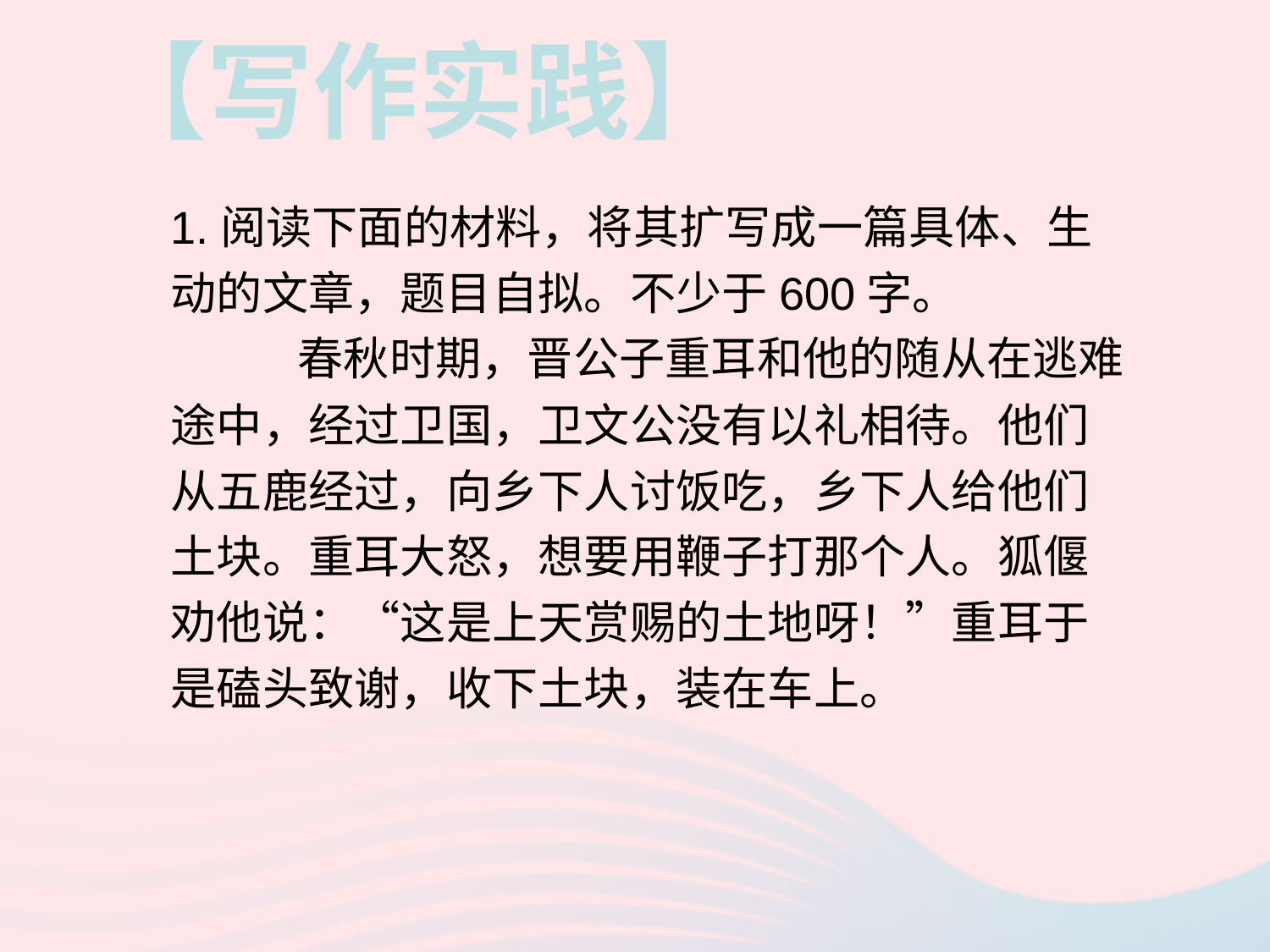

【写作实践】
1.阅读下面的材料，将其扩写成一篇具体、生动的文章，题目自拟。不少于600字。
	春秋时期，晋公子重耳和他的随从在逃难途中，经过卫国，卫文公没有以礼相待。他们从五鹿经过，向乡下人讨饭吃，乡下人给他们土块。重耳大怒，想要用鞭子打那个人。狐偃劝他说：“这是上天赏赐的土地呀！”重耳于是磕头致谢，收下土块，装在车上。